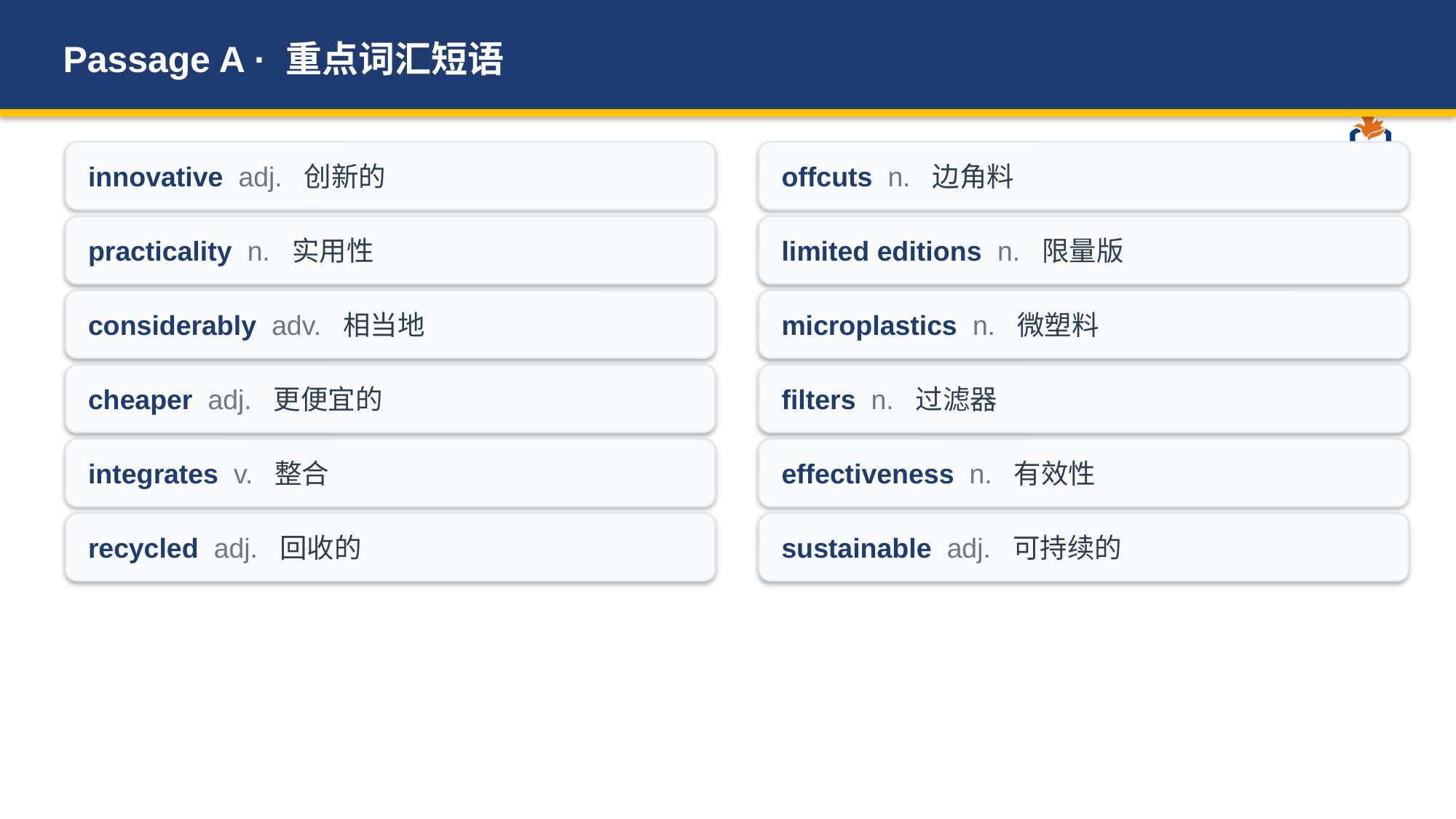

Passage A · 重点词汇短语

innovative  adj.  创新的

offcuts  n.  边角料

practicality  n.  实用性

limited editions  n.  限量版

considerably  adv.  相当地

microplastics  n.  微塑料

cheaper  adj.  更便宜的

filters  n.  过滤器

integrates  v.  整合

effectiveness  n.  有效性

recycled  adj.  回收的

sustainable  adj.  可持续的